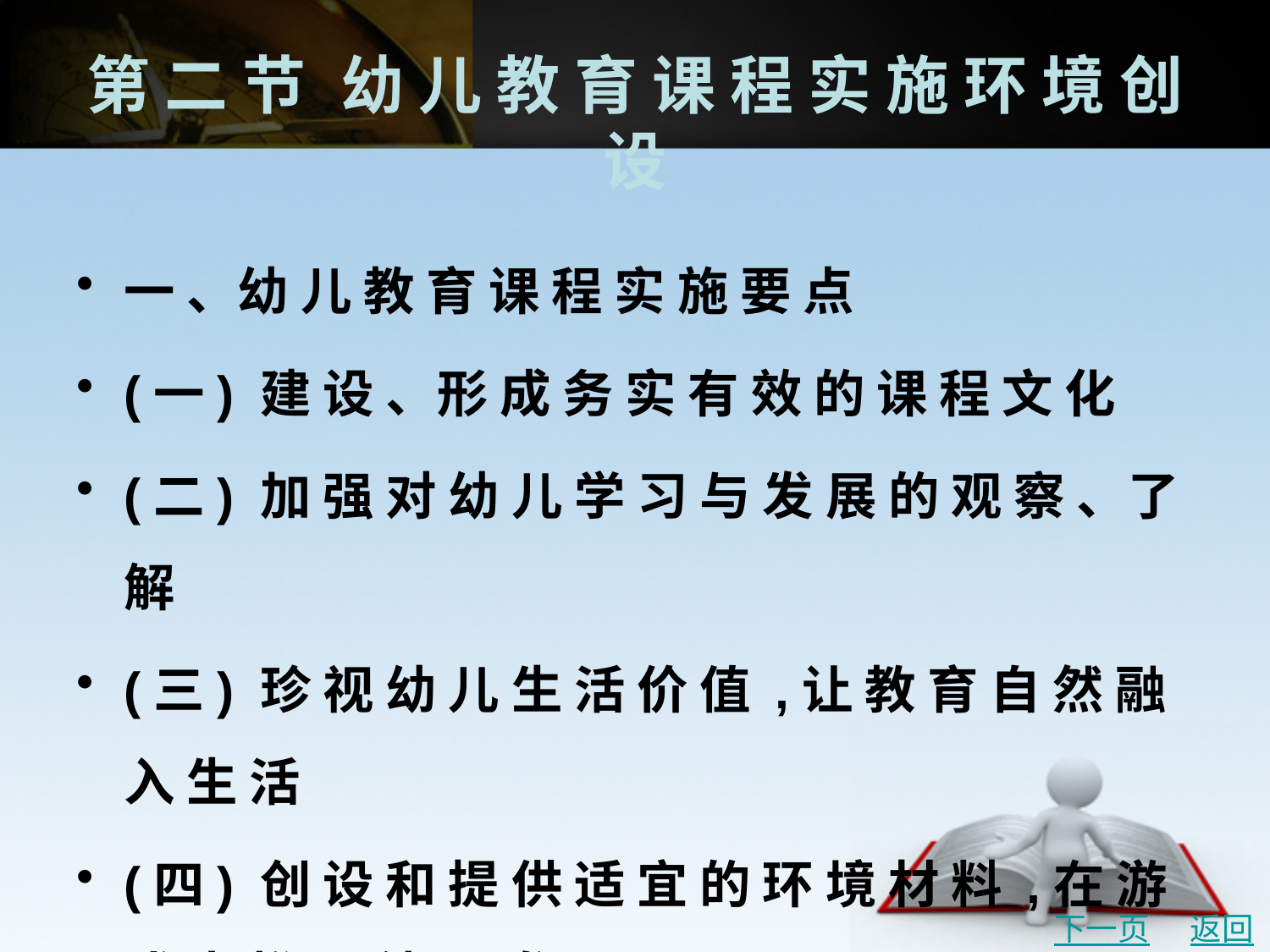

# 第 二 节	幼 儿 教 育 课 程 实 施 环 境 创 设
一 、幼 儿 教 育 课 程 实 施 要 点
(一) 建 设 、形 成 务 实 有 效 的 课 程 文 化
(二) 加 强 对 幼 儿 学 习 与 发 展 的 观 察 、了 解
(三) 珍 视 幼 儿 生 活 价 值 ,让 教 育 自 然 融 入 生 活
(四) 创 设 和 提 供 适 宜 的 环 境 材 料 ,在 游 戏 中 推 进 幼 儿 发 展
(五) 教 师 在 学 习 、观 察 研 究 幼 儿 、反 思 教 育 实 践 的 过 程 中 成 长

下一页
返回